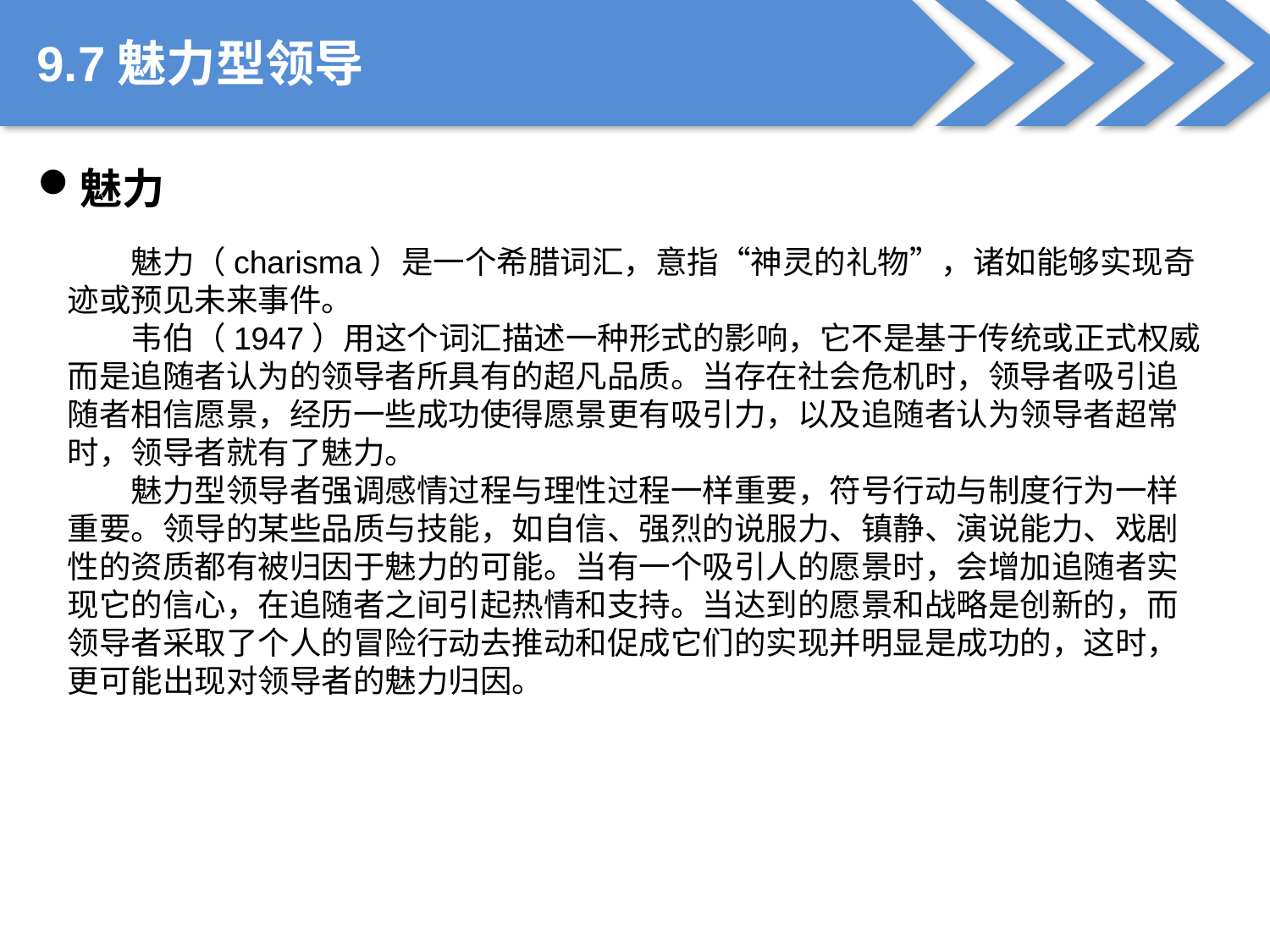

9.7魅力型领导
魅力
魅力（charisma）是一个希腊词汇，意指“神灵的礼物”，诸如能够实现奇迹或预见未来事件。
韦伯（1947）用这个词汇描述一种形式的影响，它不是基于传统或正式权威而是追随者认为的领导者所具有的超凡品质。当存在社会危机时，领导者吸引追随者相信愿景，经历一些成功使得愿景更有吸引力，以及追随者认为领导者超常时，领导者就有了魅力。
魅力型领导者强调感情过程与理性过程一样重要，符号行动与制度行为一样重要。领导的某些品质与技能，如自信、强烈的说服力、镇静、演说能力、戏剧性的资质都有被归因于魅力的可能。当有一个吸引人的愿景时，会增加追随者实现它的信心，在追随者之间引起热情和支持。当达到的愿景和战略是创新的，而领导者采取了个人的冒险行动去推动和促成它们的实现并明显是成功的，这时，更可能出现对领导者的魅力归因。